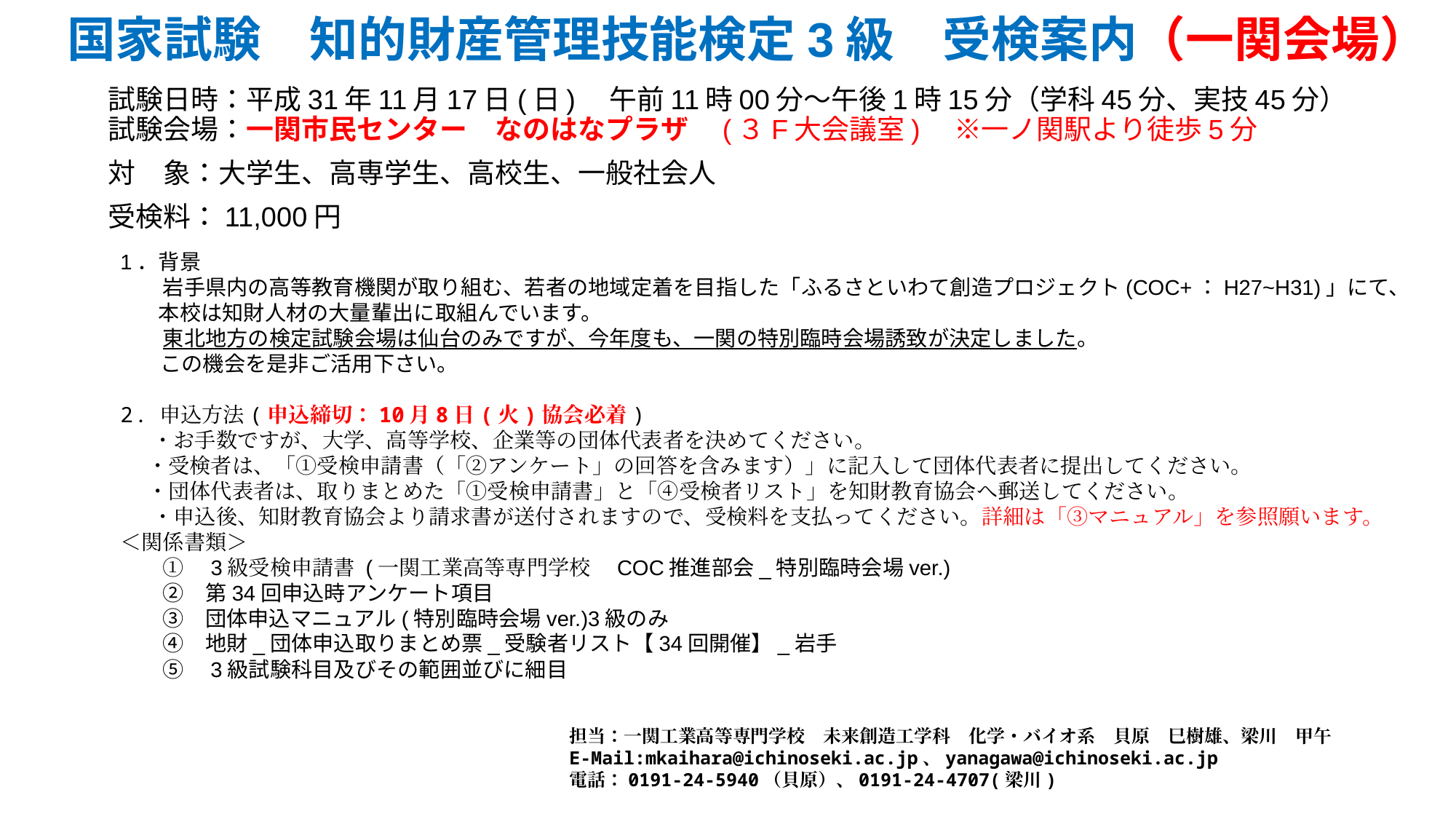

# 国家試験　知的財産管理技能検定3級　受検案内（一関会場）
試験日時：平成31年11月17日(日)　午前11時00分～午後1時15分（学科45分、実技45分）
試験会場：一関市民センター　なのはなプラザ　(３F大会議室)　※一ノ関駅より徒歩5分
対　象：大学生、高専学生、高校生、一般社会人
受検料：11,000円
1．背景
　　岩手県内の高等教育機関が取り組む、若者の地域定着を目指した「ふるさといわて創造プロジェクト(COC+：H27~H31)」にて、
       本校は知財人材の大量輩出に取組んでいます。
　　東北地方の検定試験会場は仙台のみですが、今年度も、一関の特別臨時会場誘致が決定しました。
　    この機会を是非ご活用下さい。

2．申込方法(申込締切：10月8日(火)協会必着)
 　・お手数ですが、大学、高等学校、企業等の団体代表者を決めてください。
　 ・受検者は、「①受検申請書（「②アンケート」の回答を含みます）」に記入して団体代表者に提出してください。
　 ・団体代表者は、取りまとめた「①受検申請書」と「④受検者リスト」を知財教育協会へ郵送してください。
 　・申込後、知財教育協会より請求書が送付されますので、受検料を支払ってください。詳細は「③マニュアル」を参照願います。
＜関係書類＞
　　①　3級受検申請書 (一関工業高等専門学校　COC推進部会_特別臨時会場ver.)
　　②　第34回申込時アンケート項目
　　③　団体申込マニュアル(特別臨時会場ver.)3級のみ
　　④　地財_団体申込取りまとめ票_受験者リスト【34回開催】_岩手
　　⑤　3級試験科目及びその範囲並びに細目

担当：一関工業高等専門学校　未来創造工学科　化学・バイオ系　貝原　巳樹雄、梁川　甲午
E-Mail:mkaihara@ichinoseki.ac.jp、yanagawa@ichinoseki.ac.jp
電話：0191-24-5940（貝原）、0191-24-4707(梁川)